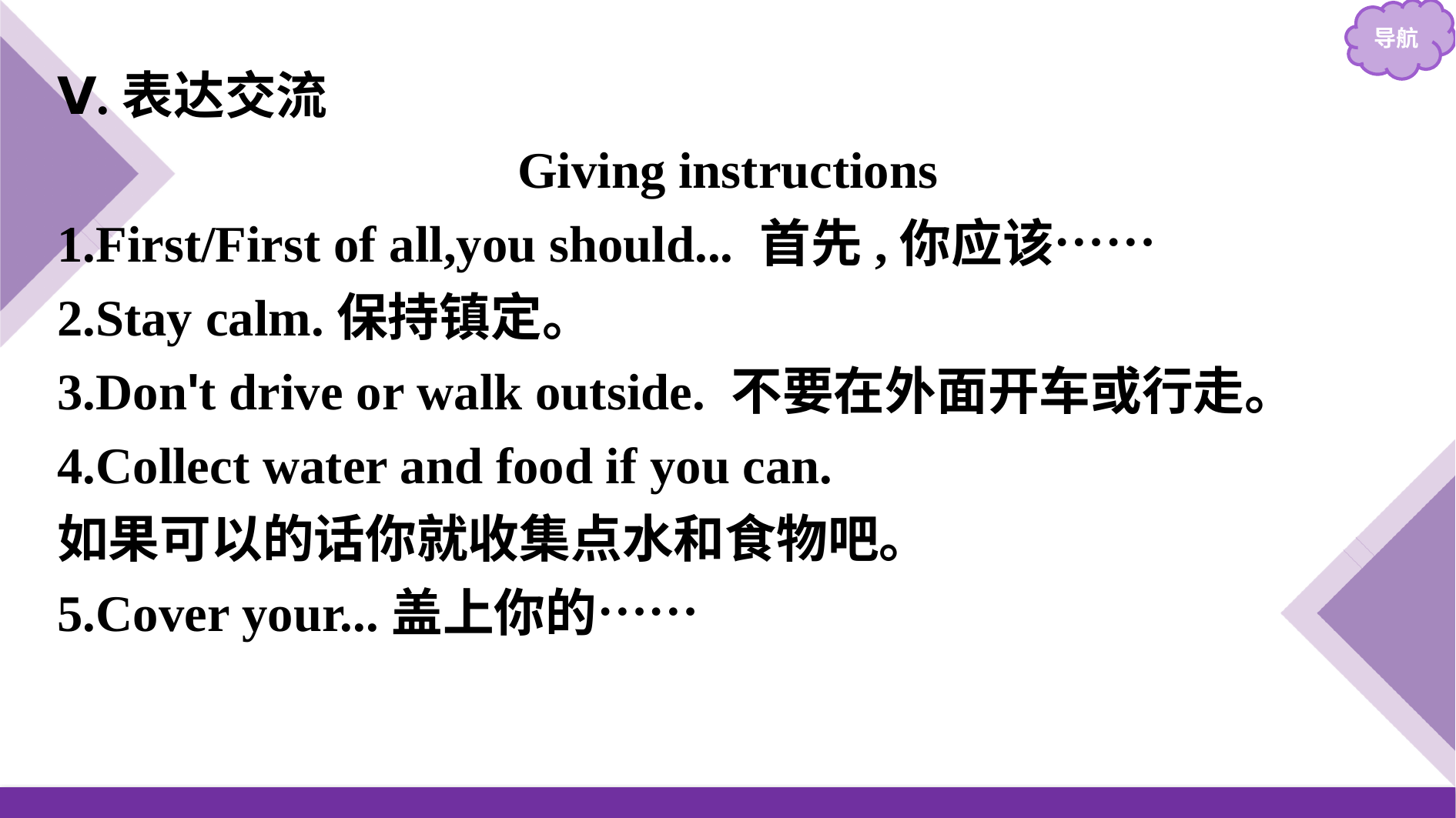

Ⅴ.表达交流
Giving instructions
1.First/First of all,you should... 首先,你应该……
2.Stay calm.保持镇定。
3.Don't drive or walk outside. 不要在外面开车或行走。
4.Collect water and food if you can.
如果可以的话你就收集点水和食物吧。
5.Cover your...盖上你的……